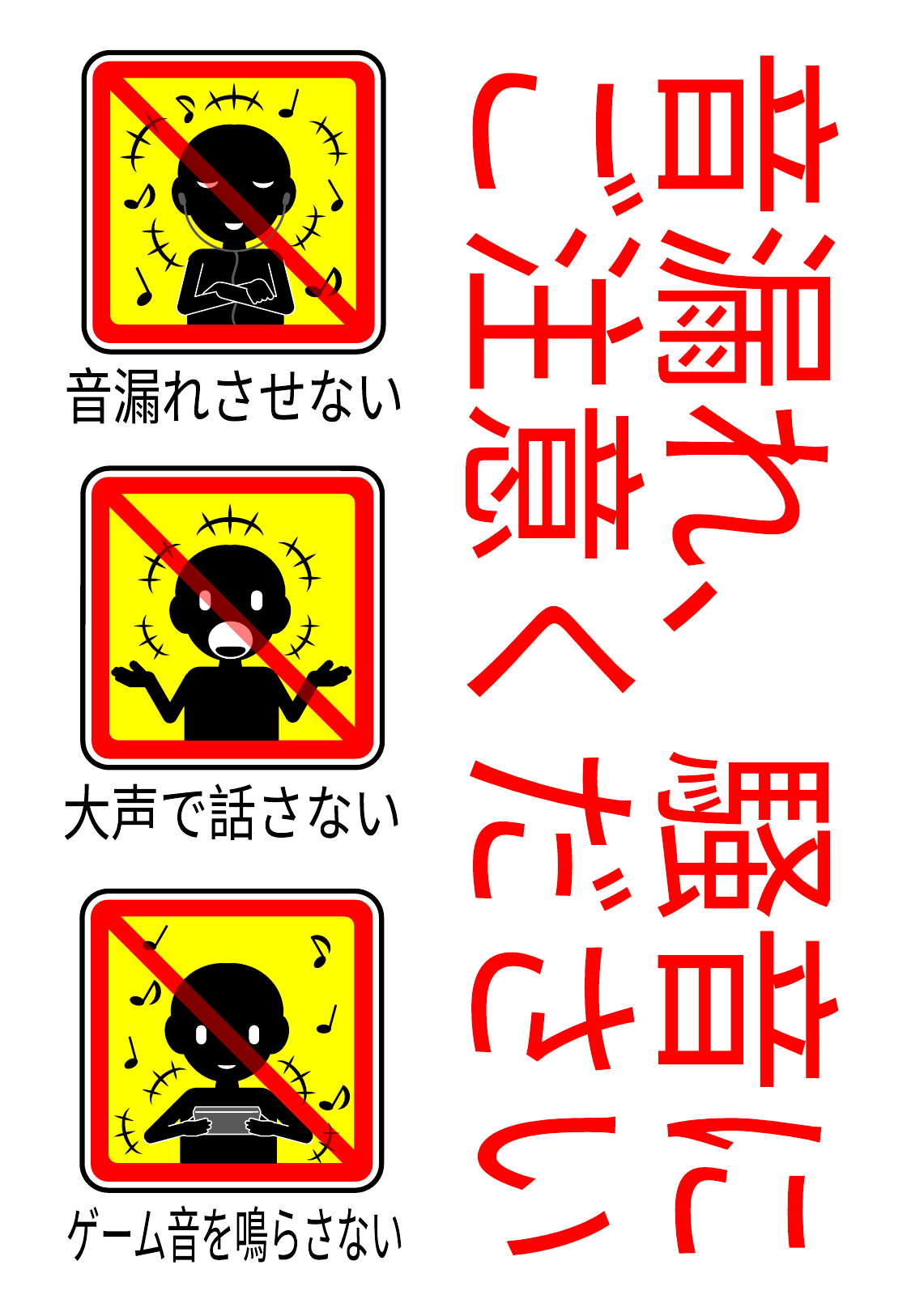

音漏れさせない

音漏れ、騒音に
ご注意ください
大声で話さない

ゲーム音を鳴らさない